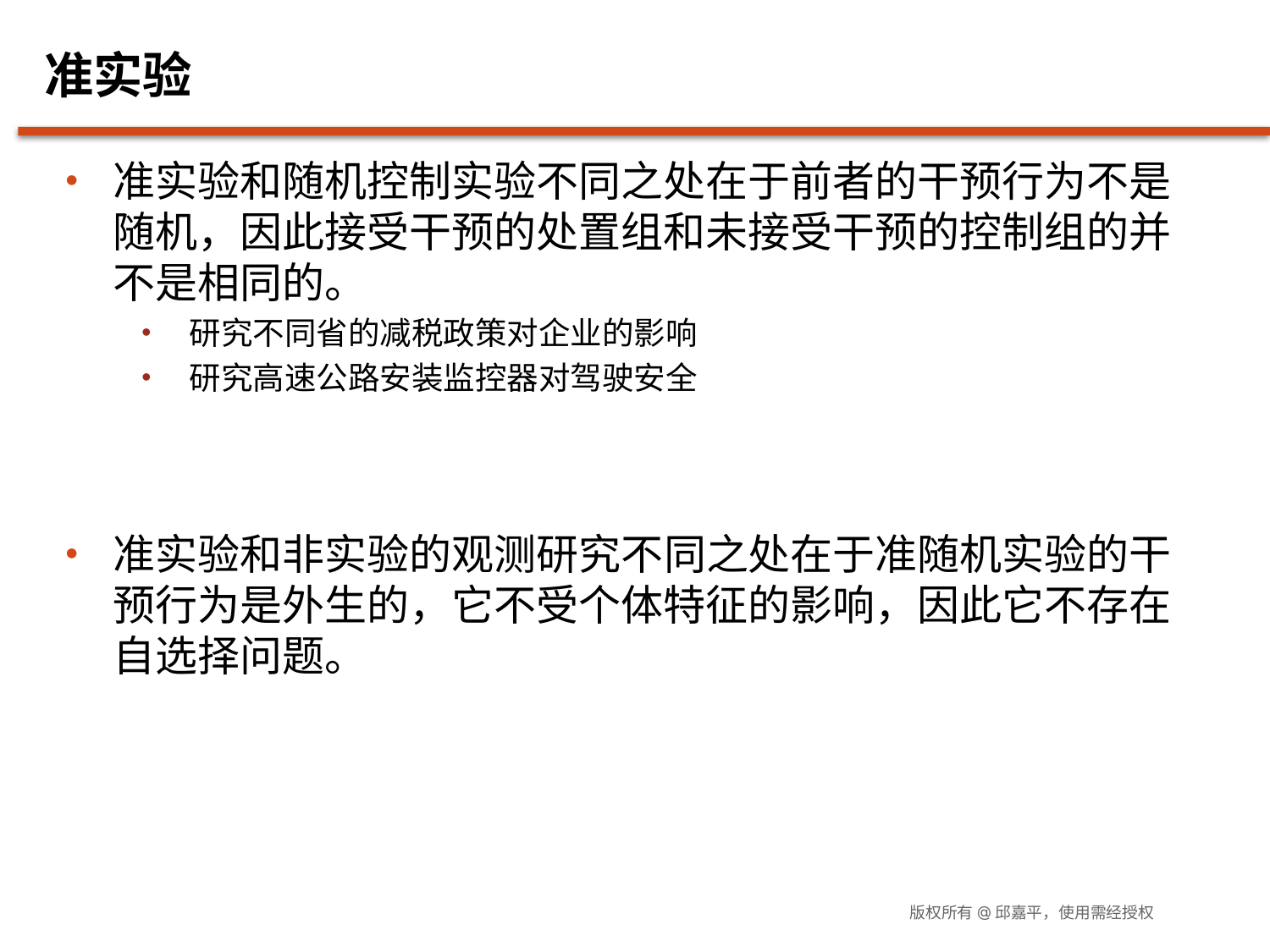

# 准实验
准实验和随机控制实验不同之处在于前者的干预行为不是随机，因此接受干预的处置组和未接受干预的控制组的并不是相同的。
研究不同省的减税政策对企业的影响
研究高速公路安装监控器对驾驶安全

准实验和非实验的观测研究不同之处在于准随机实验的干预行为是外生的，它不受个体特征的影响，因此它不存在自选择问题。

版权所有@邱嘉平，使用需经授权